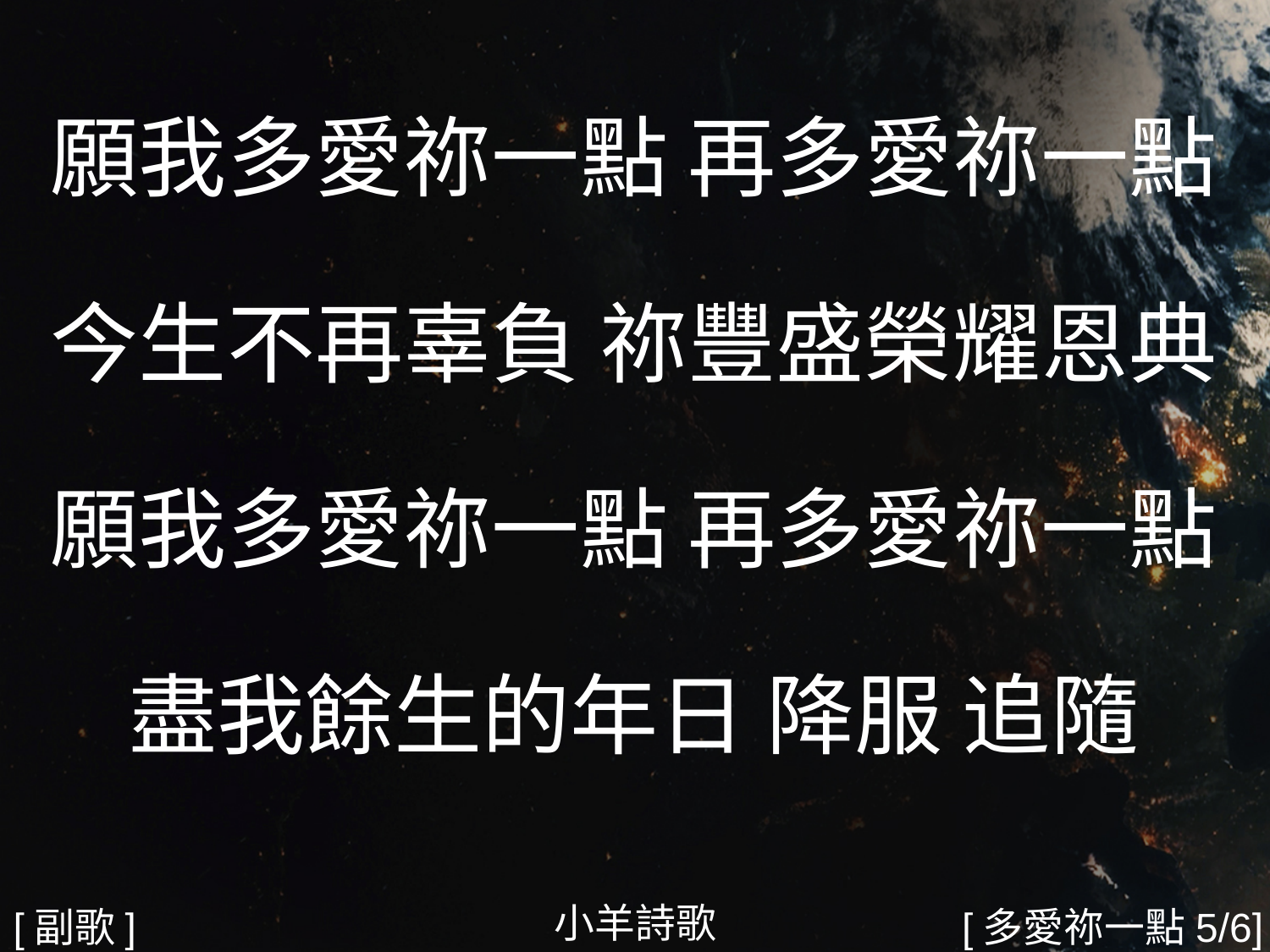

願我多愛祢一點 再多愛祢一點

今生不再辜負 祢豐盛榮耀恩典

願我多愛祢一點 再多愛祢一點

盡我餘生的年日 降服 追隨
#

小羊詩歌
[副歌]
[多愛祢一點5/6]